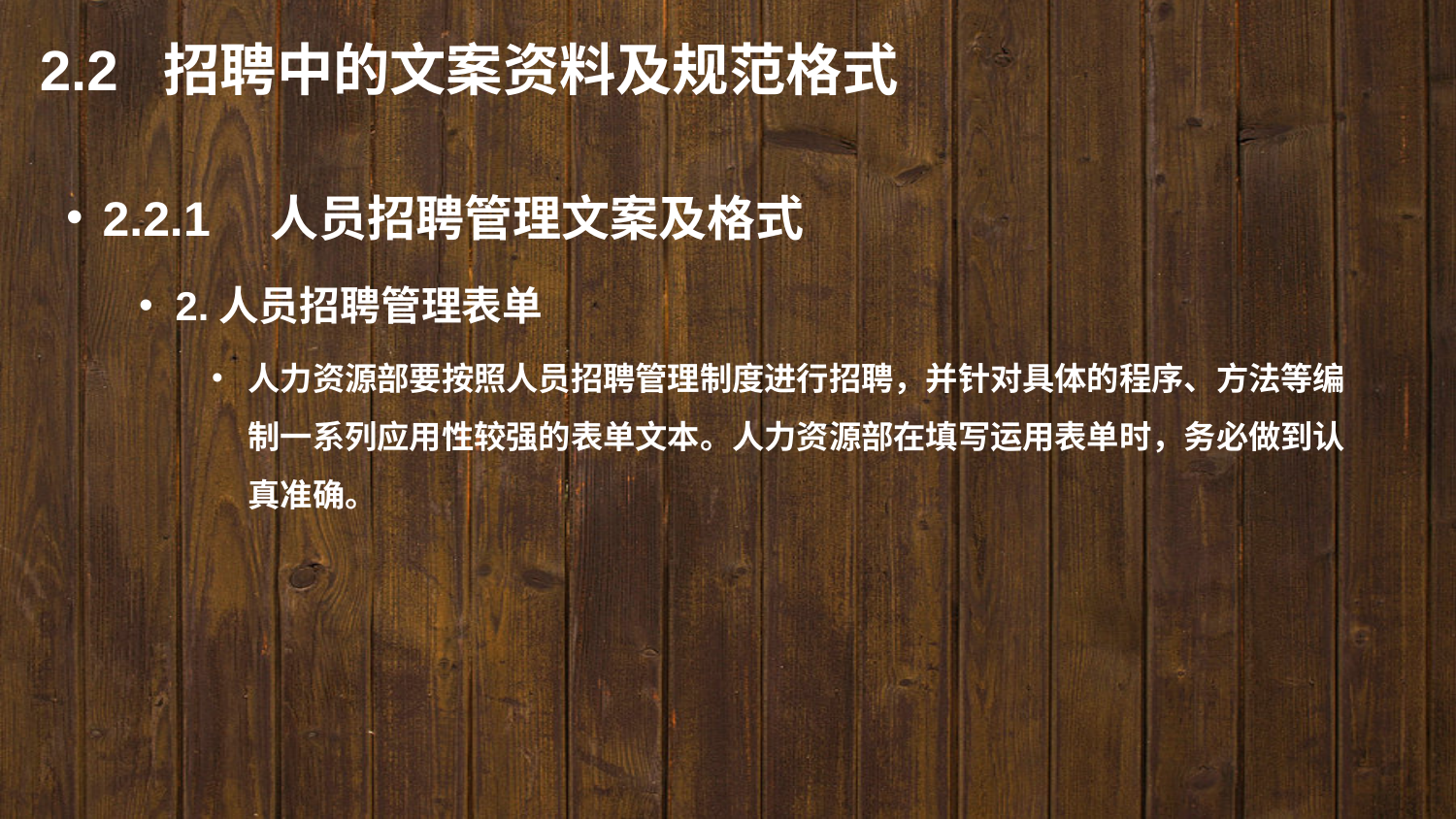

2.2  招聘中的文案资料及规范格式
2.2.1　人员招聘管理文案及格式
2.人员招聘管理表单
人力资源部要按照人员招聘管理制度进行招聘，并针对具体的程序、方法等编制一系列应用性较强的表单文本。人力资源部在填写运用表单时，务必做到认真准确。